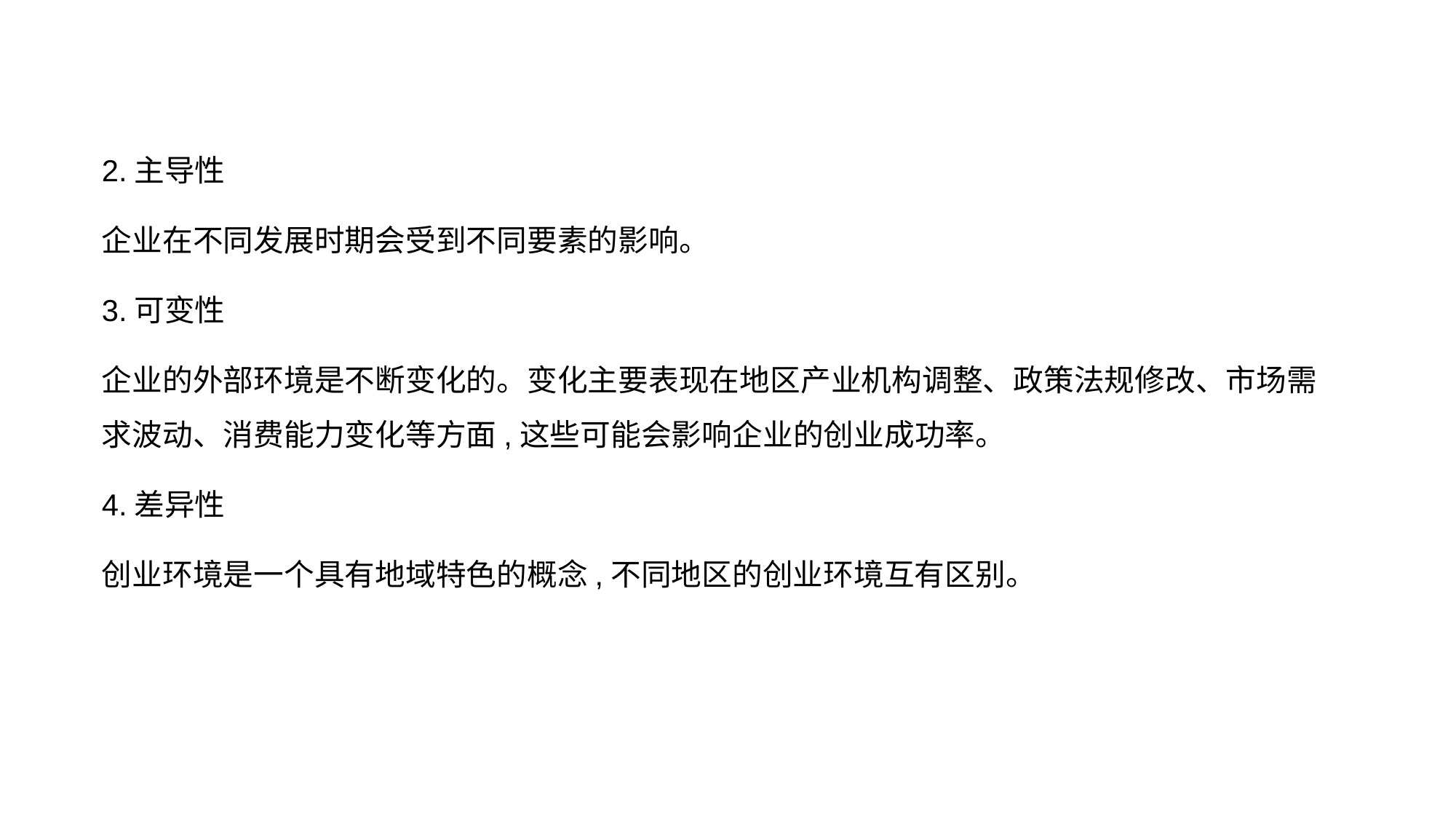

2.主导性
企业在不同发展时期会受到不同要素的影响。
3.可变性
企业的外部环境是不断变化的。变化主要表现在地区产业机构调整、政策法规修改、市场需求波动、消费能力变化等方面,这些可能会影响企业的创业成功率。
4.差异性
创业环境是一个具有地域特色的概念,不同地区的创业环境互有区别。